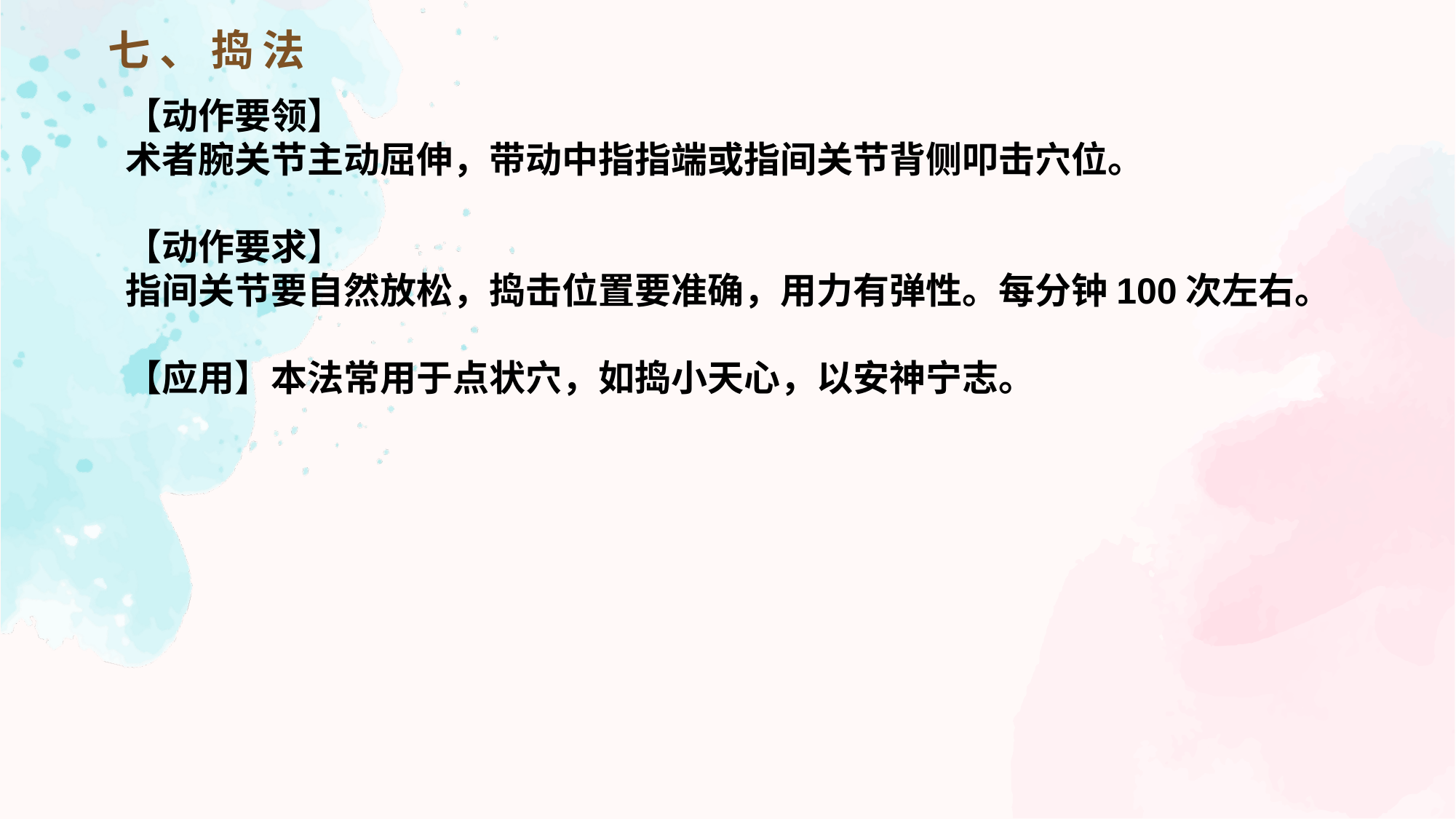

七、捣法
【动作要领】
术者腕关节主动屈伸，带动中指指端或指间关节背侧叩击穴位。

【动作要求】
指间关节要自然放松，捣击位置要准确，用力有弹性。每分钟100次左右。

【应用】本法常用于点状穴，如捣小天心，以安神宁志。